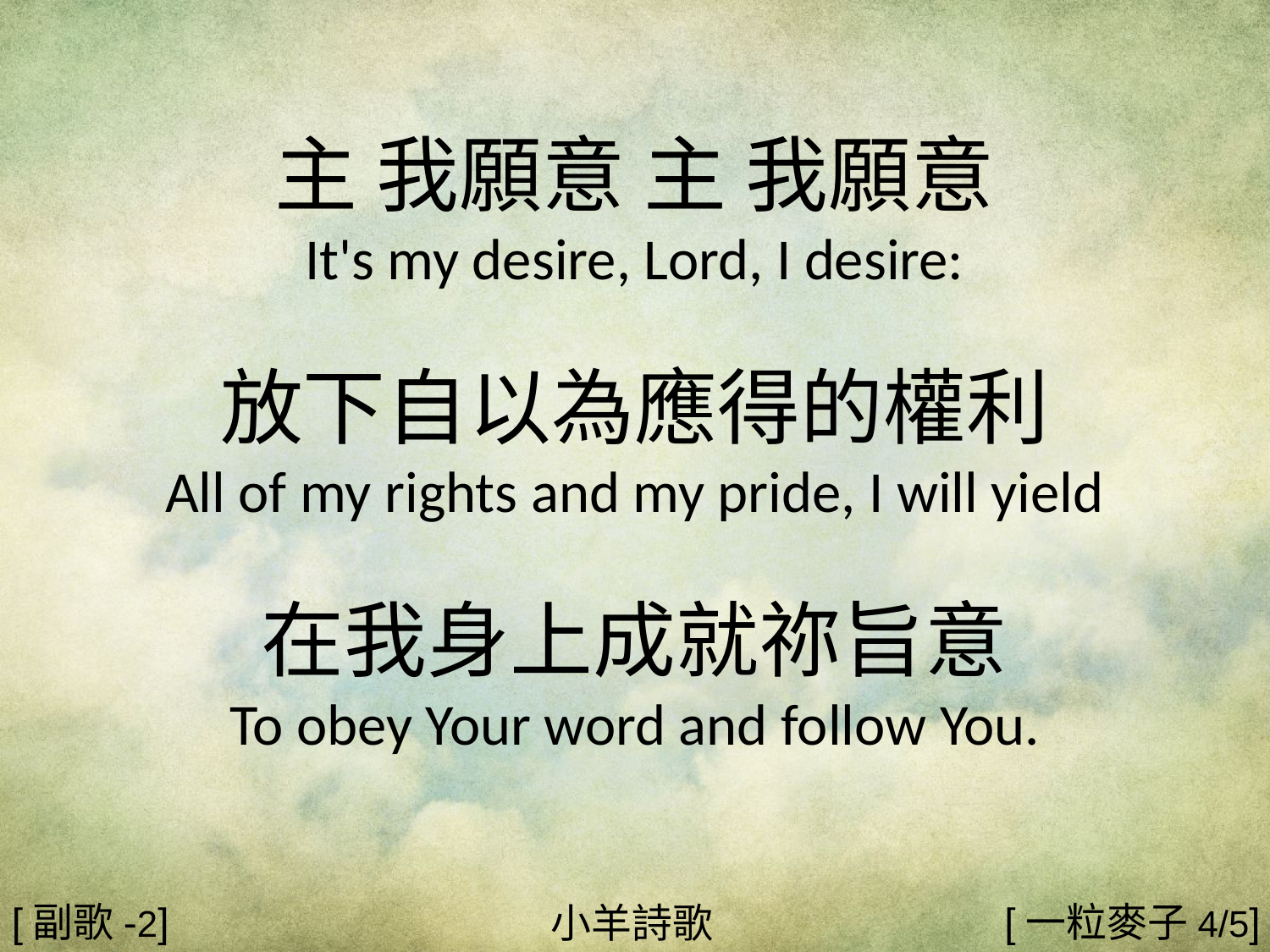

主 我願意 主 我願意
It's my desire, Lord, I desire:

放下自以為應得的權利
All of my rights and my pride, I will yield

在我身上成就祢旨意
To obey Your word and follow You.
#

[副歌-2]
[一粒麥子4/5]
小羊詩歌